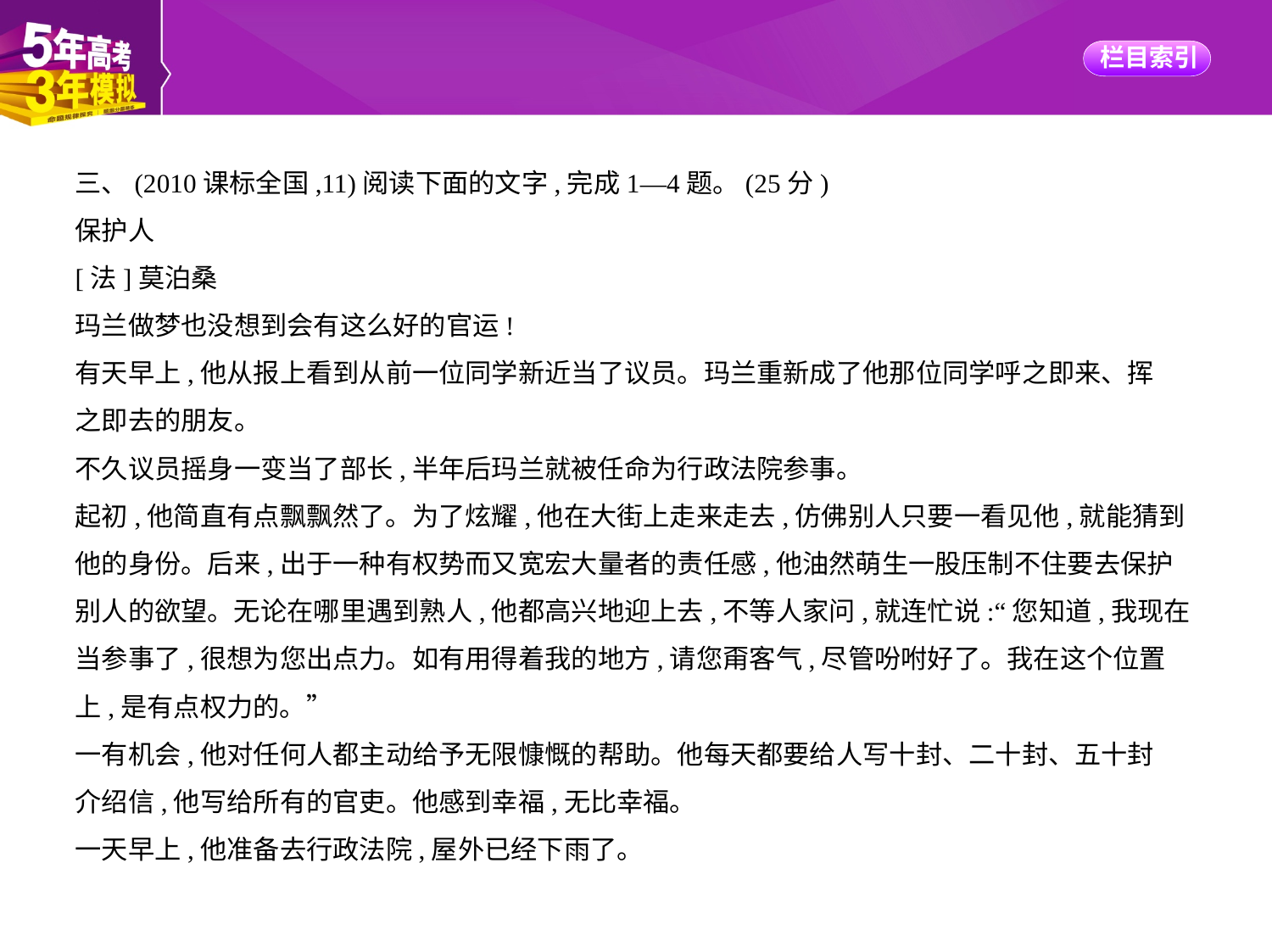

三、(2010课标全国,11)阅读下面的文字,完成1—4题。(25分)
保护人
[法]莫泊桑
玛兰做梦也没想到会有这么好的官运!
有天早上,他从报上看到从前一位同学新近当了议员。玛兰重新成了他那位同学呼之即来、挥
之即去的朋友。
不久议员摇身一变当了部长,半年后玛兰就被任命为行政法院参事。
起初,他简直有点飘飘然了。为了炫耀,他在大街上走来走去,仿佛别人只要一看见他,就能猜到
他的身份。后来,出于一种有权势而又宽宏大量者的责任感,他油然萌生一股压制不住要去保护
别人的欲望。无论在哪里遇到熟人,他都高兴地迎上去,不等人家问,就连忙说:“您知道,我现在
当参事了,很想为您出点力。如有用得着我的地方,请您甭客气,尽管吩咐好了。我在这个位置
上,是有点权力的。”
一有机会,他对任何人都主动给予无限慷慨的帮助。他每天都要给人写十封、二十封、五十封
介绍信,他写给所有的官吏。他感到幸福,无比幸福。
一天早上,他准备去行政法院,屋外已经下雨了。